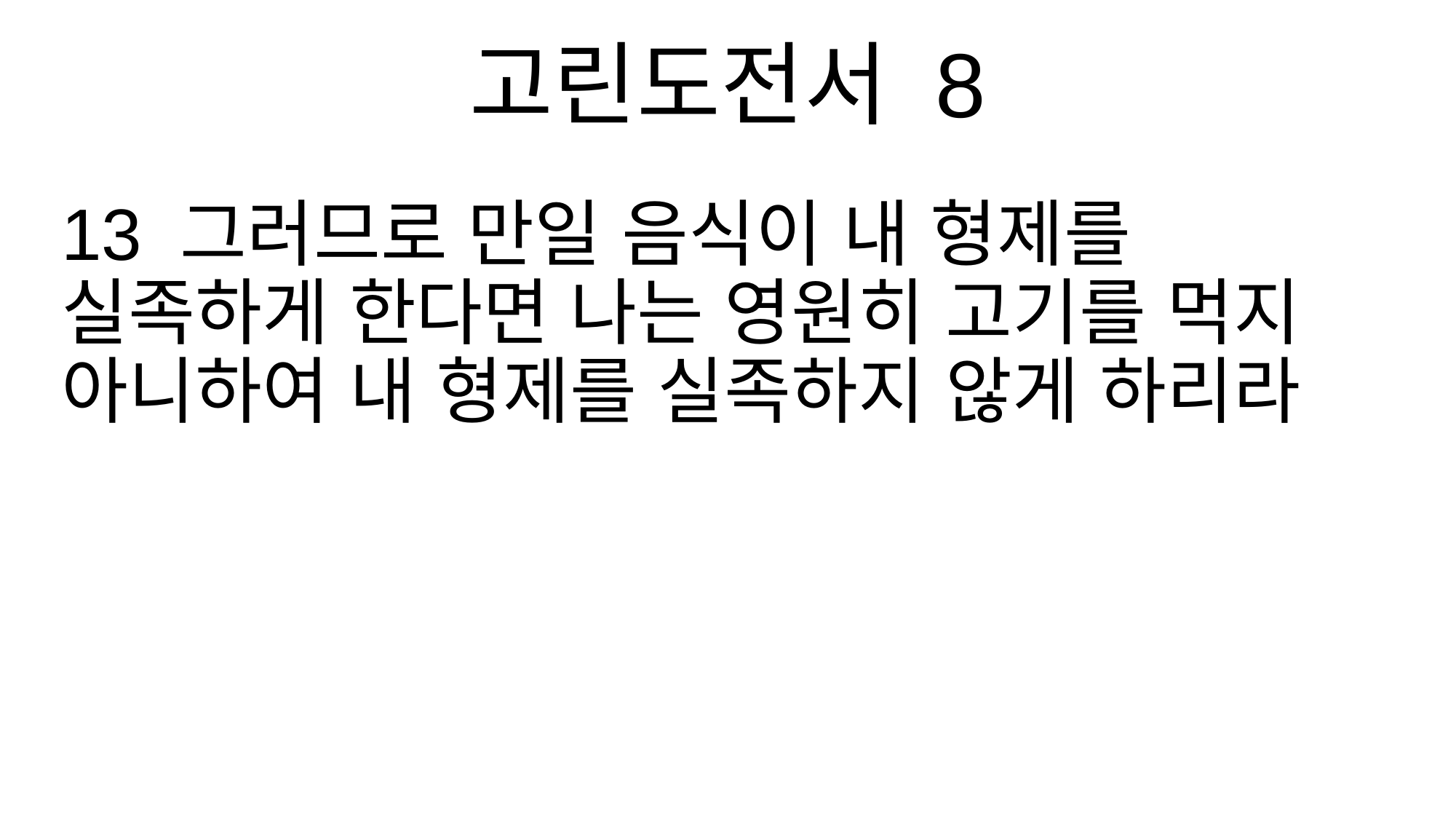

고린도전서 8
13 그러므로 만일 음식이 내 형제를 실족하게 한다면 나는 영원히 고기를 먹지 아니하여 내 형제를 실족하지 않게 하리라